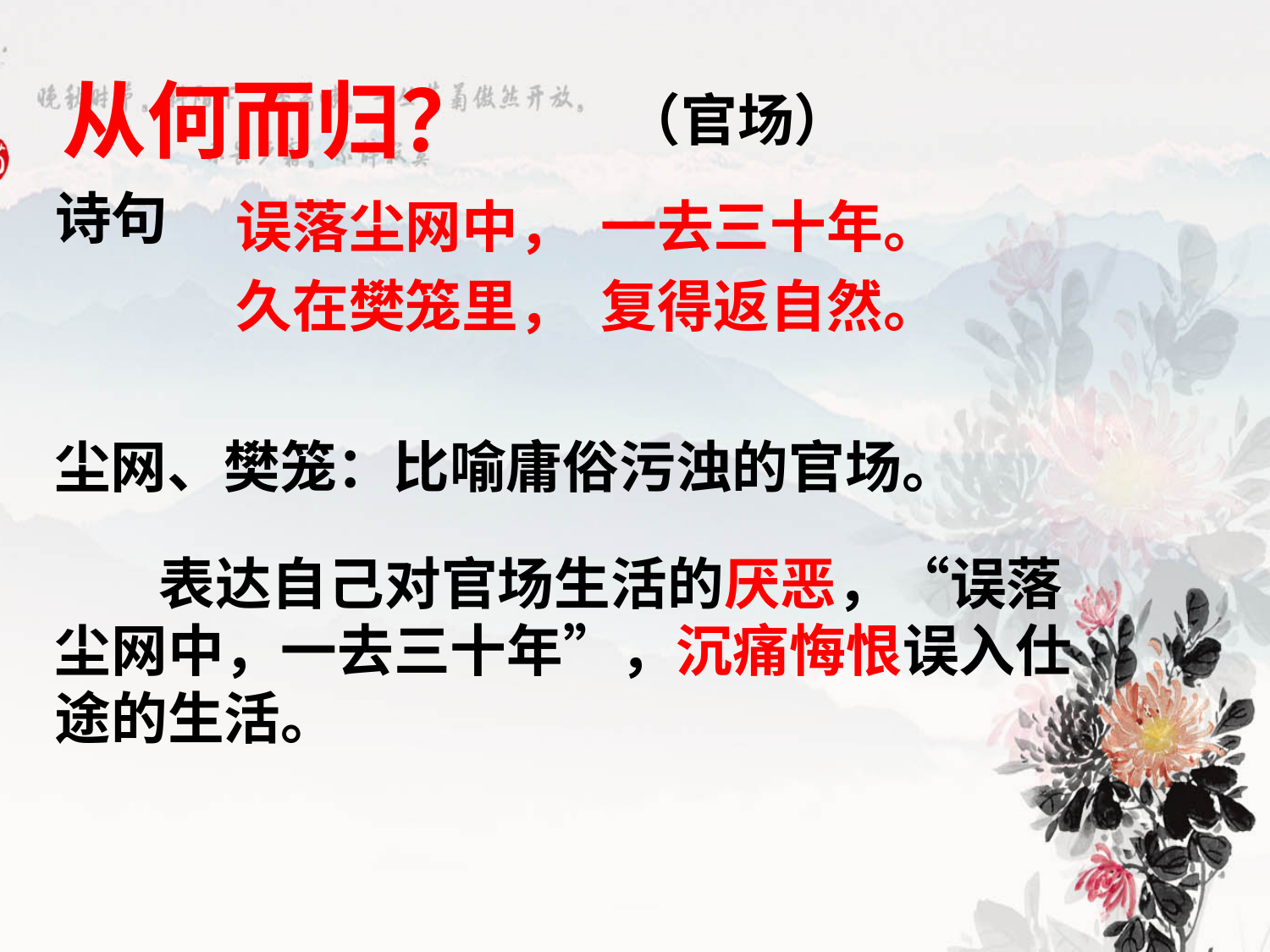

从何而归？
（官场）
诗句
误落尘网中，  一去三十年。
久在樊笼里，  复得返自然。
尘网、樊笼：比喻庸俗污浊的官场。
       表达自己对官场生活的厌恶，“误落尘网中，一去三十年”，沉痛悔恨误入仕途的生活。